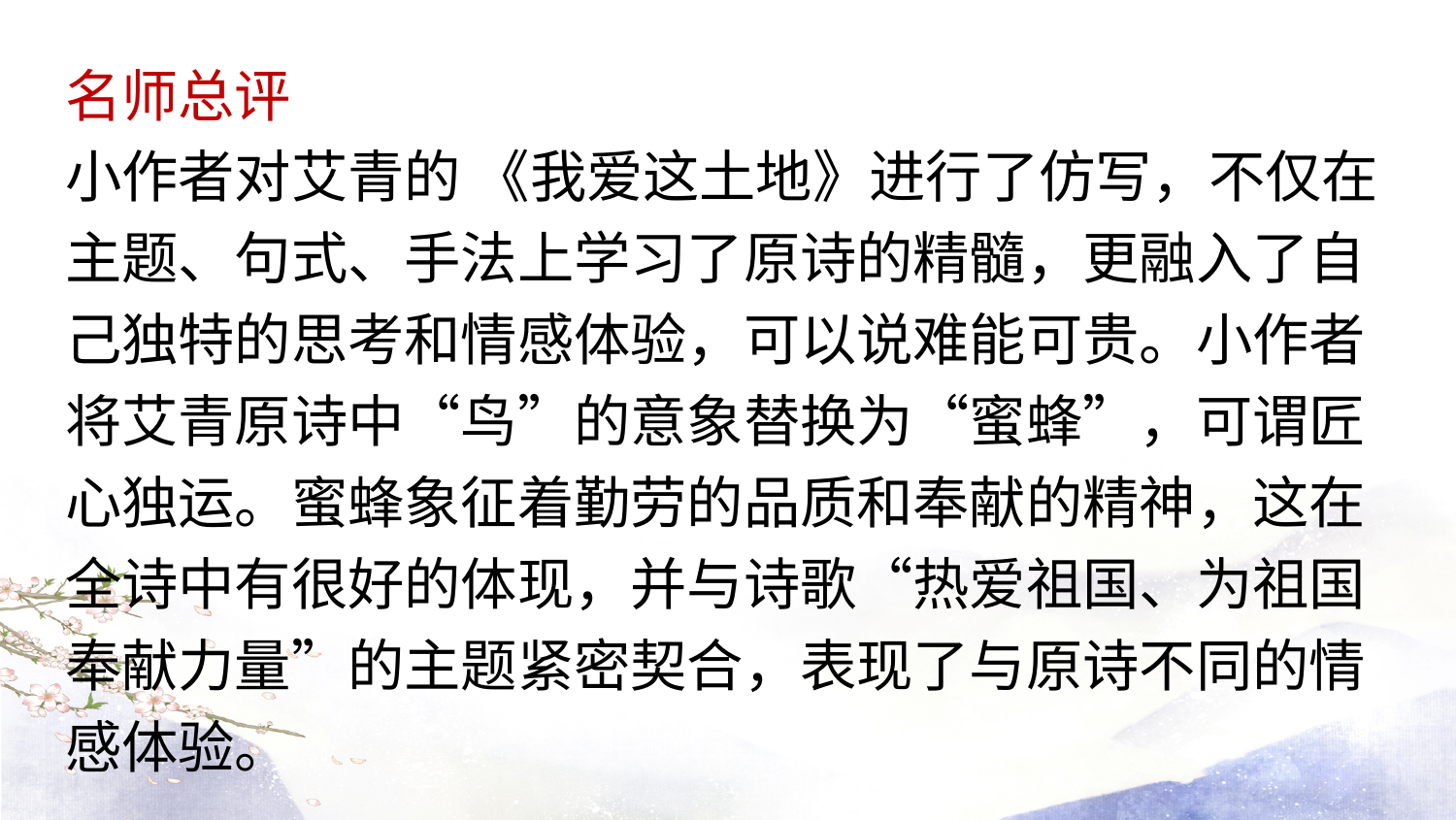

名师总评
小作者对艾青的 《我爱这土地》进行了仿写，不仅在主题、句式、手法上学习了原诗的精髓，更融入了自己独特的思考和情感体验，可以说难能可贵。小作者将艾青原诗中“鸟”的意象替换为“蜜蜂”，可谓匠心独运。蜜蜂象征着勤劳的品质和奉献的精神，这在全诗中有很好的体现，并与诗歌“热爱祖国、为祖国奉献力量”的主题紧密契合，表现了与原诗不同的情感体验。